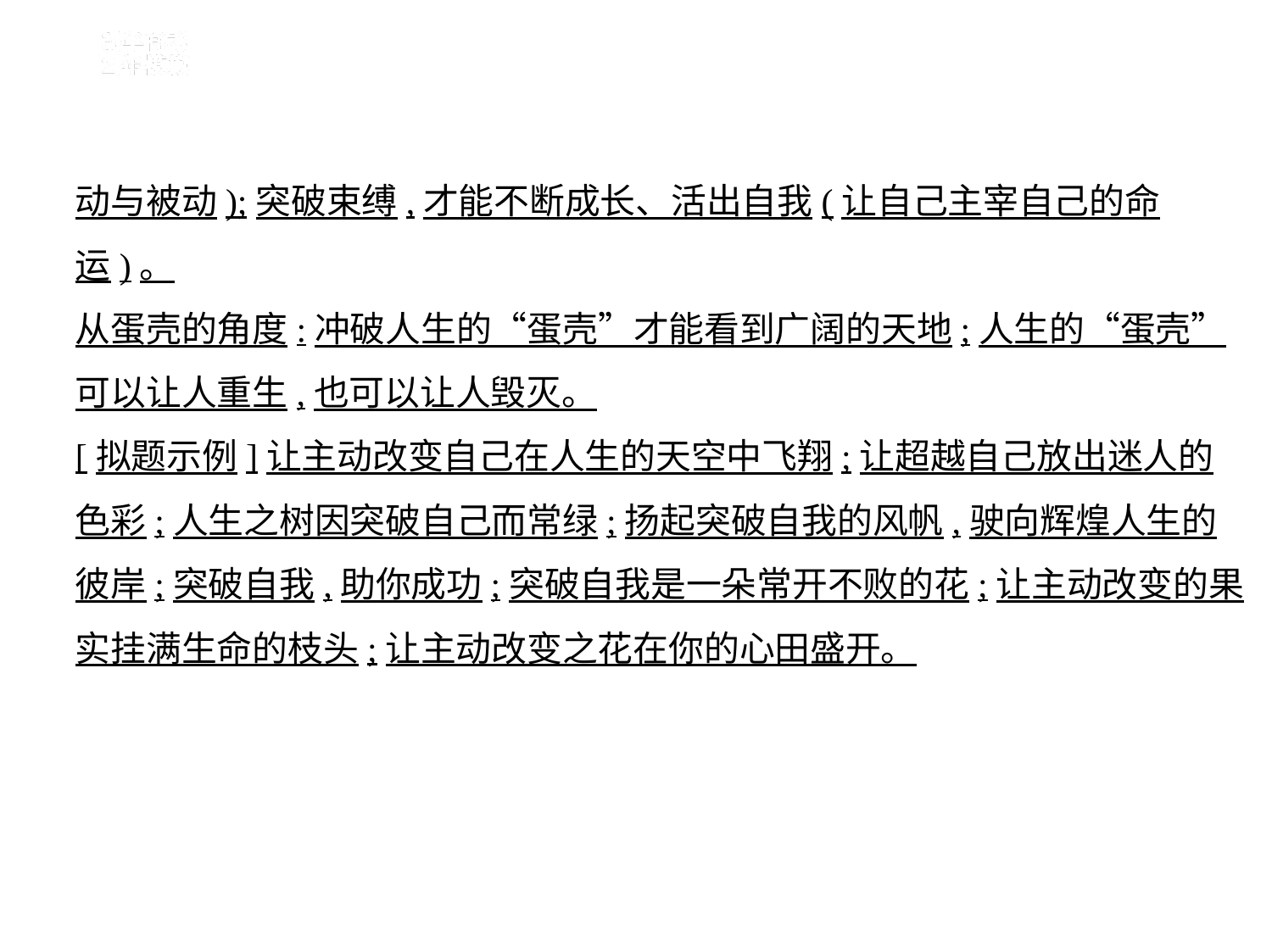

动与被动);突破束缚,才能不断成长、活出自我(让自己主宰自己的命运)。
从蛋壳的角度:冲破人生的“蛋壳”才能看到广阔的天地;人生的“蛋壳”
可以让人重生,也可以让人毁灭。
[拟题示例]让主动改变自己在人生的天空中飞翔;让超越自己放出迷人的
色彩;人生之树因突破自己而常绿;扬起突破自我的风帆,驶向辉煌人生的
彼岸;突破自我,助你成功;突破自我是一朵常开不败的花;让主动改变的果
实挂满生命的枝头;让主动改变之花在你的心田盛开。